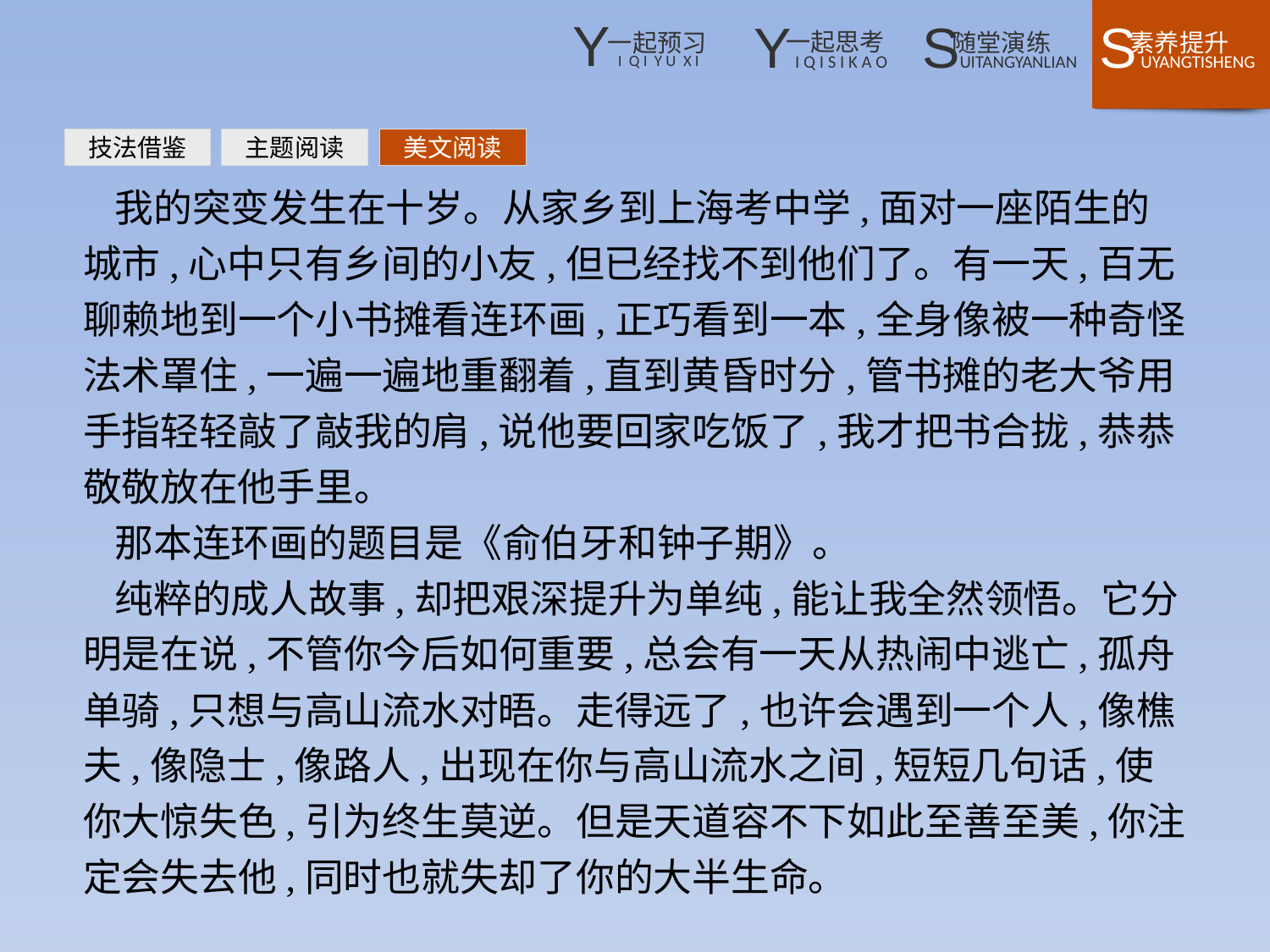

技法借鉴
主题阅读
美文阅读
我的突变发生在十岁。从家乡到上海考中学,面对一座陌生的城市,心中只有乡间的小友,但已经找不到他们了。有一天,百无聊赖地到一个小书摊看连环画,正巧看到一本,全身像被一种奇怪法术罩住,一遍一遍地重翻着,直到黄昏时分,管书摊的老大爷用手指轻轻敲了敲我的肩,说他要回家吃饭了,我才把书合拢,恭恭敬敬放在他手里。
那本连环画的题目是《俞伯牙和钟子期》。
纯粹的成人故事,却把艰深提升为单纯,能让我全然领悟。它分明是在说,不管你今后如何重要,总会有一天从热闹中逃亡,孤舟单骑,只想与高山流水对晤。走得远了,也许会遇到一个人,像樵夫,像隐士,像路人,出现在你与高山流水之间,短短几句话,使你大惊失色,引为终生莫逆。但是天道容不下如此至善至美,你注定会失去他,同时也就失却了你的大半生命。